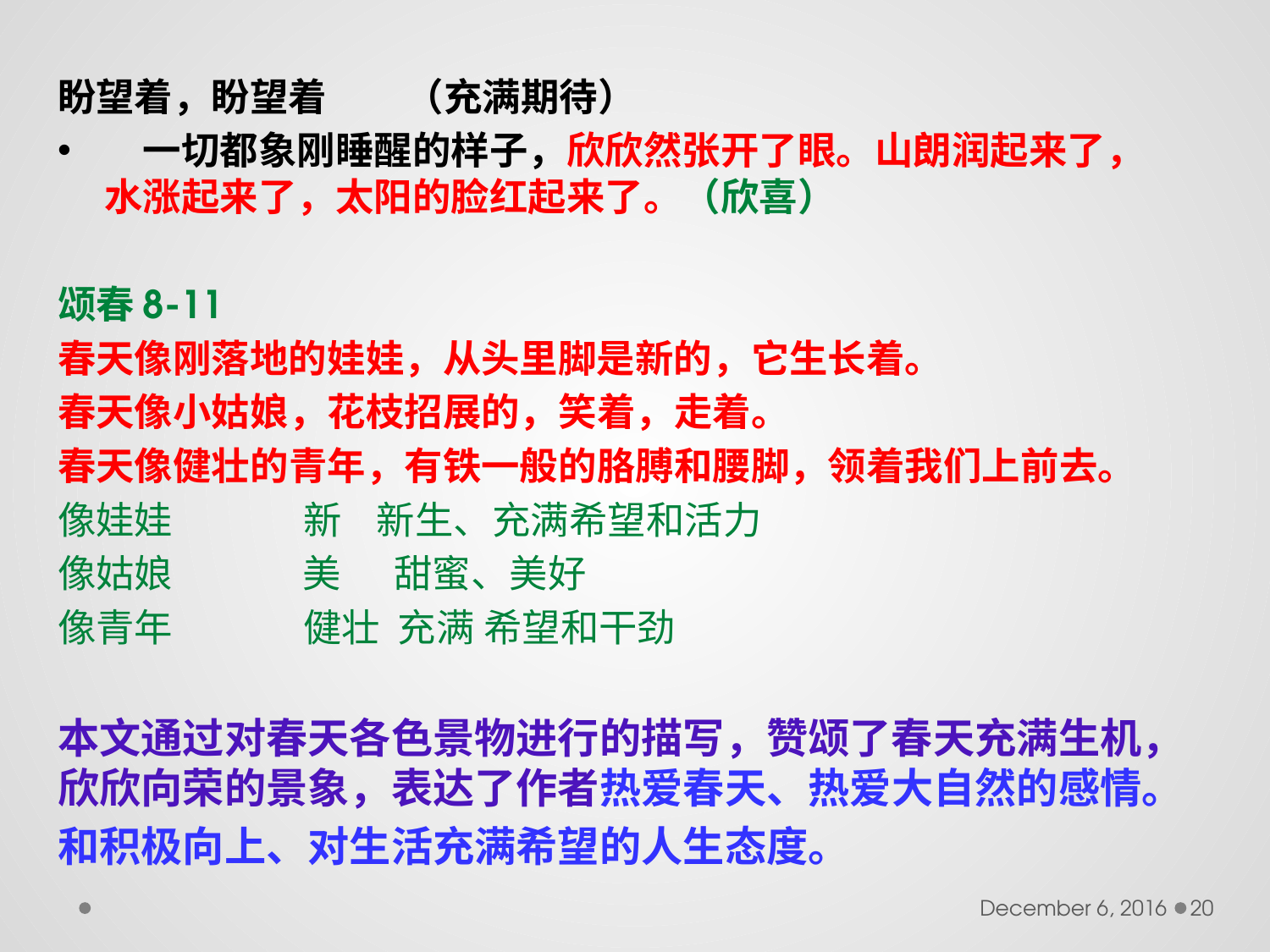

盼望着，盼望着         （充满期待）
　一切都象刚睡醒的样子，欣欣然张开了眼。山朗润起来了，水涨起来了，太阳的脸红起来了。（欣喜）

颂春8-11
春天像刚落地的娃娃，从头里脚是新的，它生长着。
春天像小姑娘，花枝招展的，笑着，走着。
春天像健壮的青年，有铁一般的胳膊和腰脚，领着我们上前去。
像娃娃               新    新生、充满希望和活力
像姑娘               美      甜蜜、美好
像青年               健壮  充满 希望和干劲

本文通过对春天各色景物进行的描写，赞颂了春天充满生机，欣欣向荣的景象，表达了作者热爱春天、热爱大自然的感情。
和积极向上、对生活充满希望的人生态度。

December 6, 2016
20